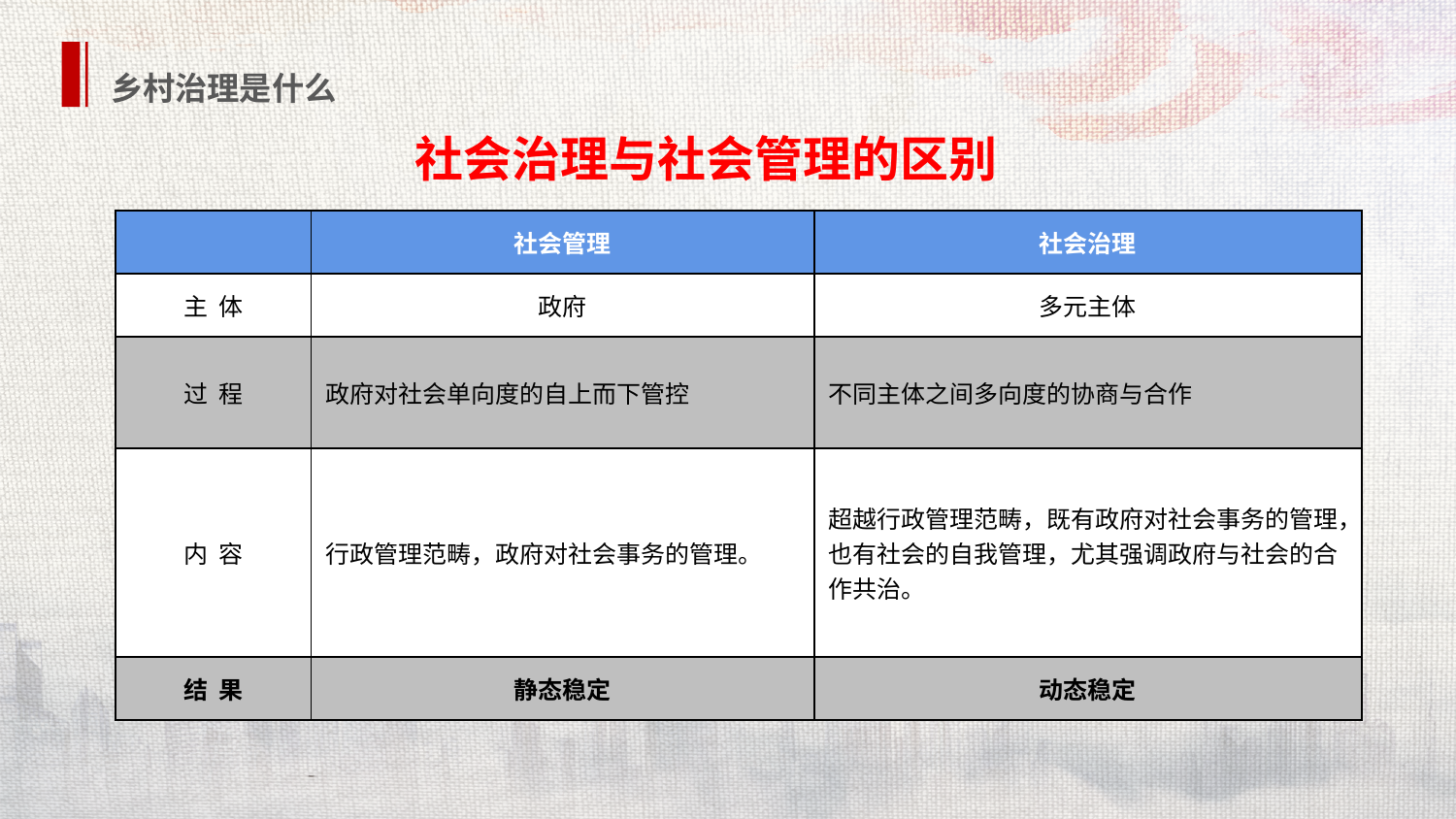

乡村治理是什么
社会治理与社会管理的区别
|  | 社会管理 | 社会治理 |
| --- | --- | --- |
| 主 体 | 政府 | 多元主体 |
| 过 程 | 政府对社会单向度的自上而下管控 | 不同主体之间多向度的协商与合作 |
| 内 容 | 行政管理范畴，政府对社会事务的管理。 | 超越行政管理范畴，既有政府对社会事务的管理，也有社会的自我管理，尤其强调政府与社会的合作共治。 |
| 结 果 | 静态稳定 | 动态稳定 |